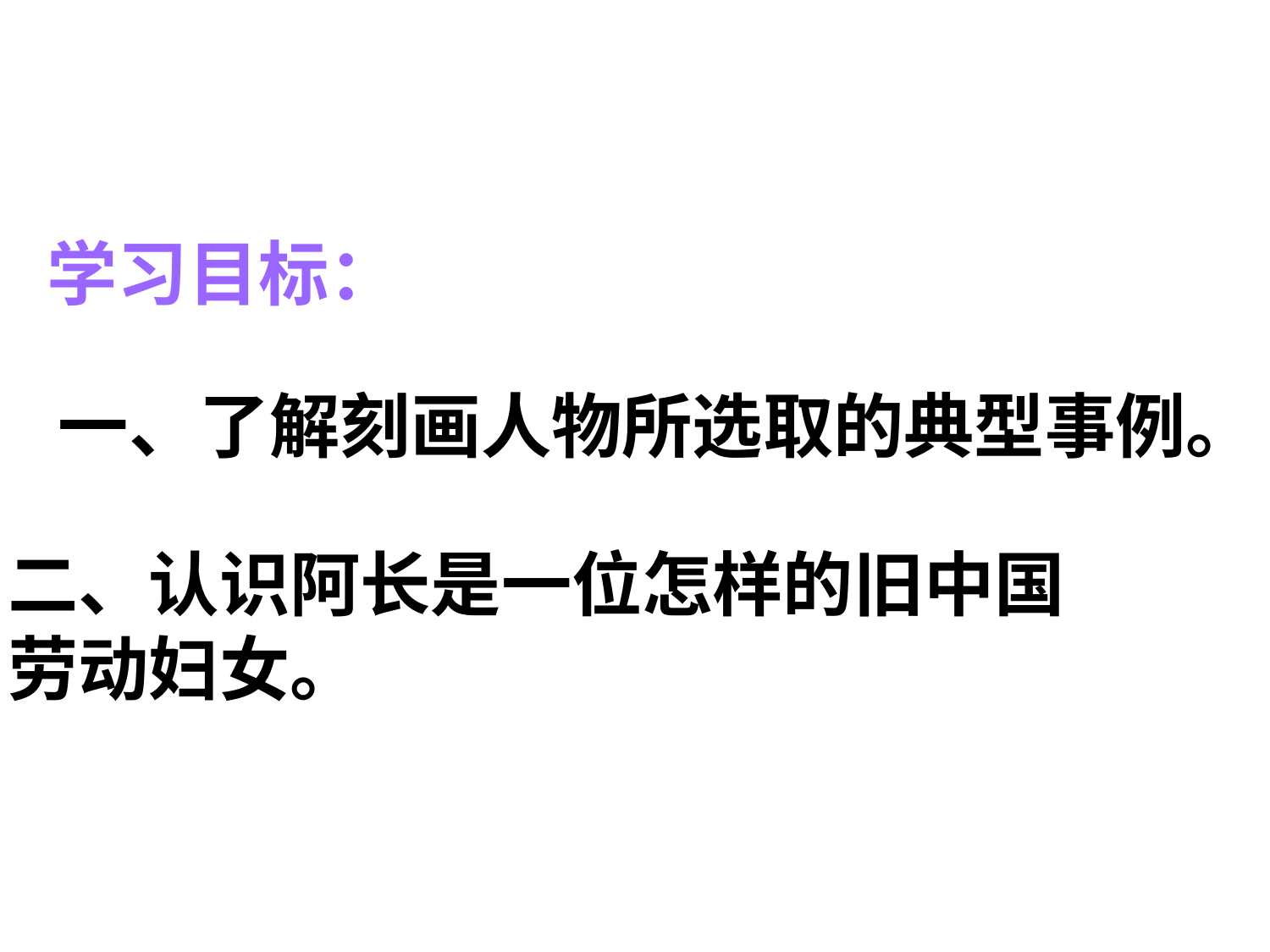

学习目标：
一、了解刻画人物所选取的典型事例。
二、认识阿长是一位怎样的旧中国劳动妇女。